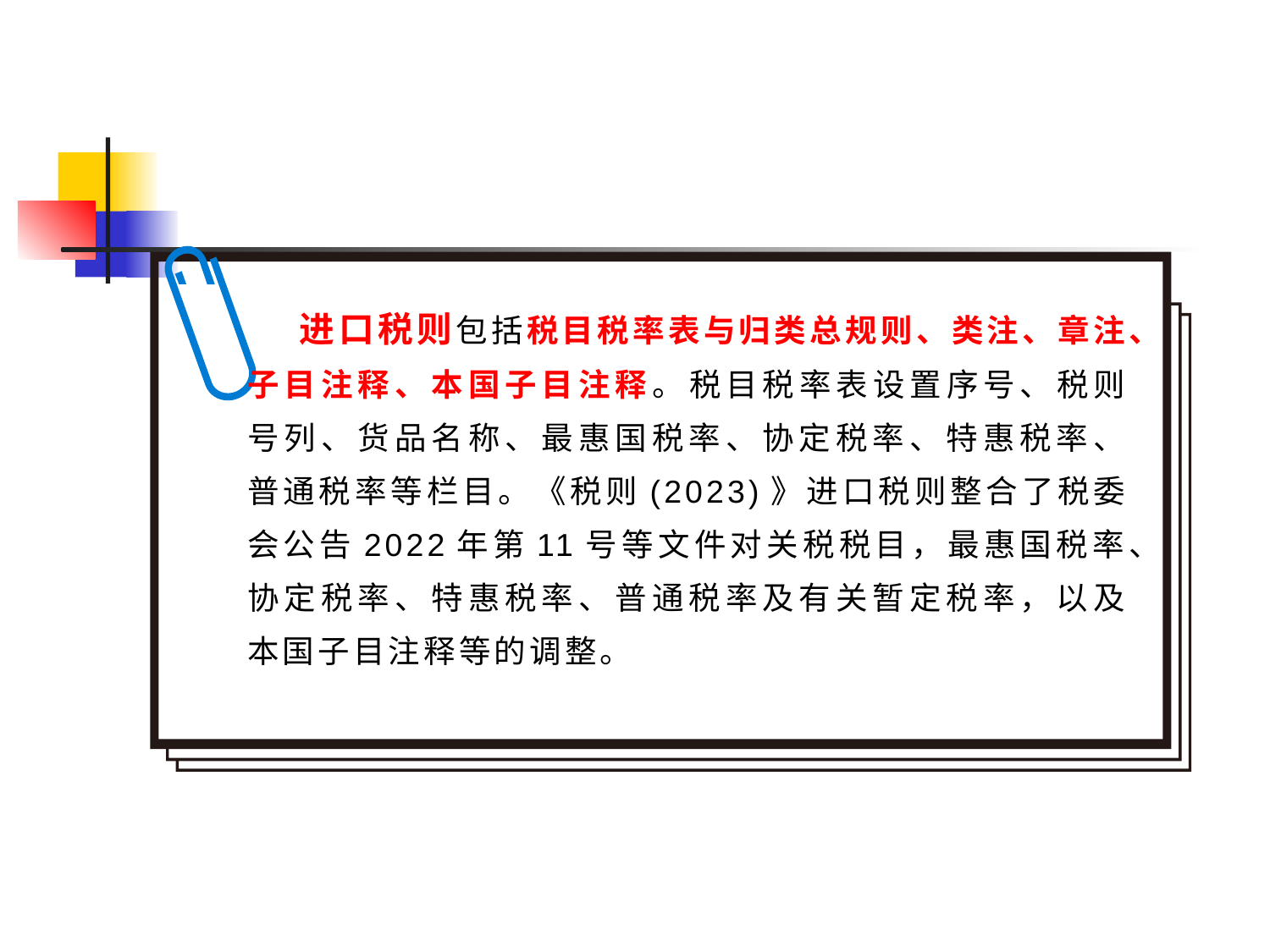

进口税则包括税目税率表与归类总规则、类注、章注、子目注释、本国子目注释。税目税率表设置序号、税则号列、货品名称、最惠国税率、协定税率、特惠税率、普通税率等栏目。《税则(2023)》进口税则整合了税委会公告2022年第11号等文件对关税税目，最惠国税率、协定税率、特惠税率、普通税率及有关暂定税率，以及本国子目注释等的调整。